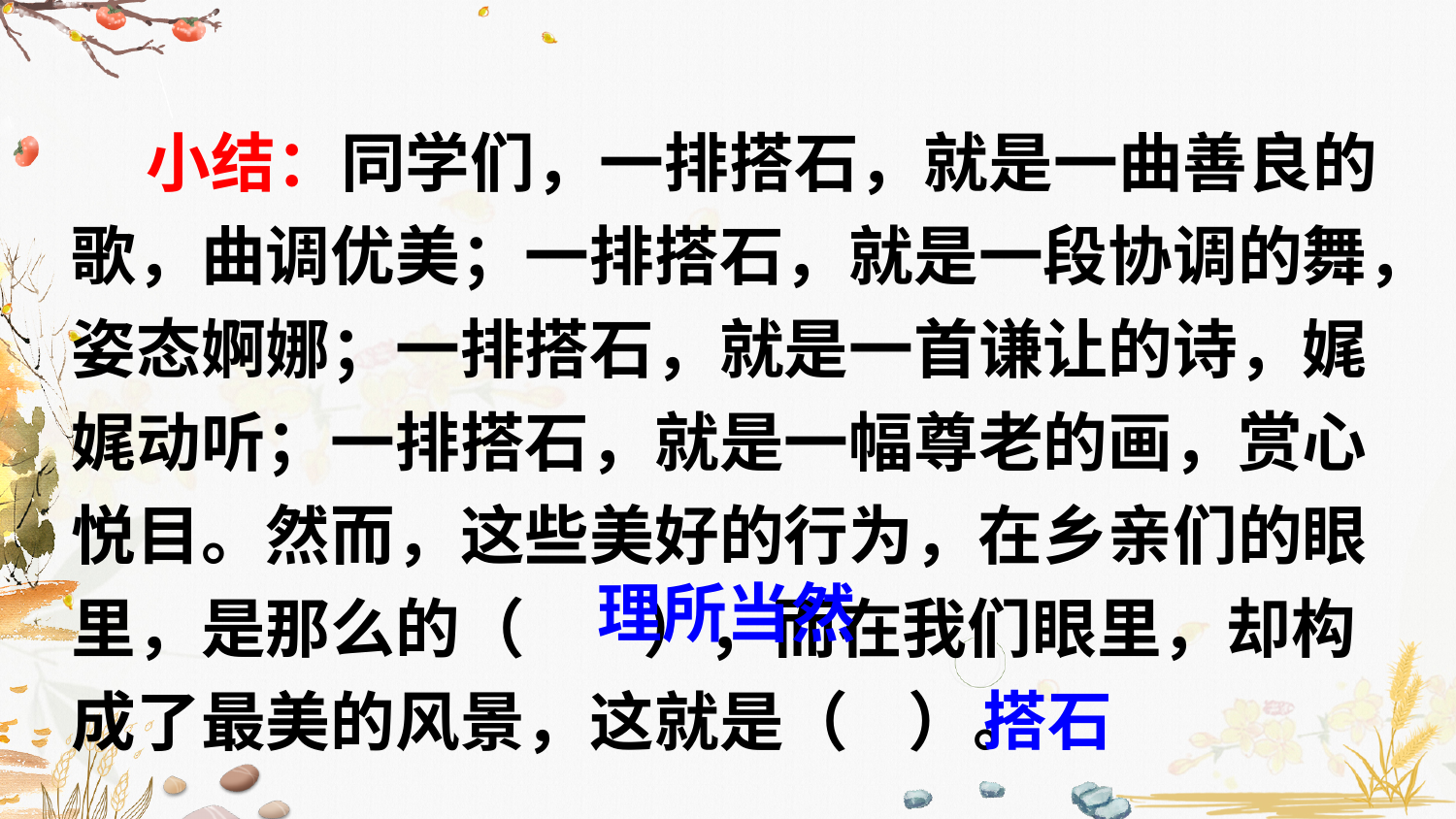

小结：同学们，一排搭石，就是一曲善良的歌，曲调优美；一排搭石，就是一段协调的舞，姿态婀娜；一排搭石，就是一首谦让的诗，娓娓动听；一排搭石，就是一幅尊老的画，赏心悦目。然而，这些美好的行为，在乡亲们的眼里，是那么的（        ），而在我们眼里，却构成了最美的风景，这就是（    ）。
理所当然
搭石